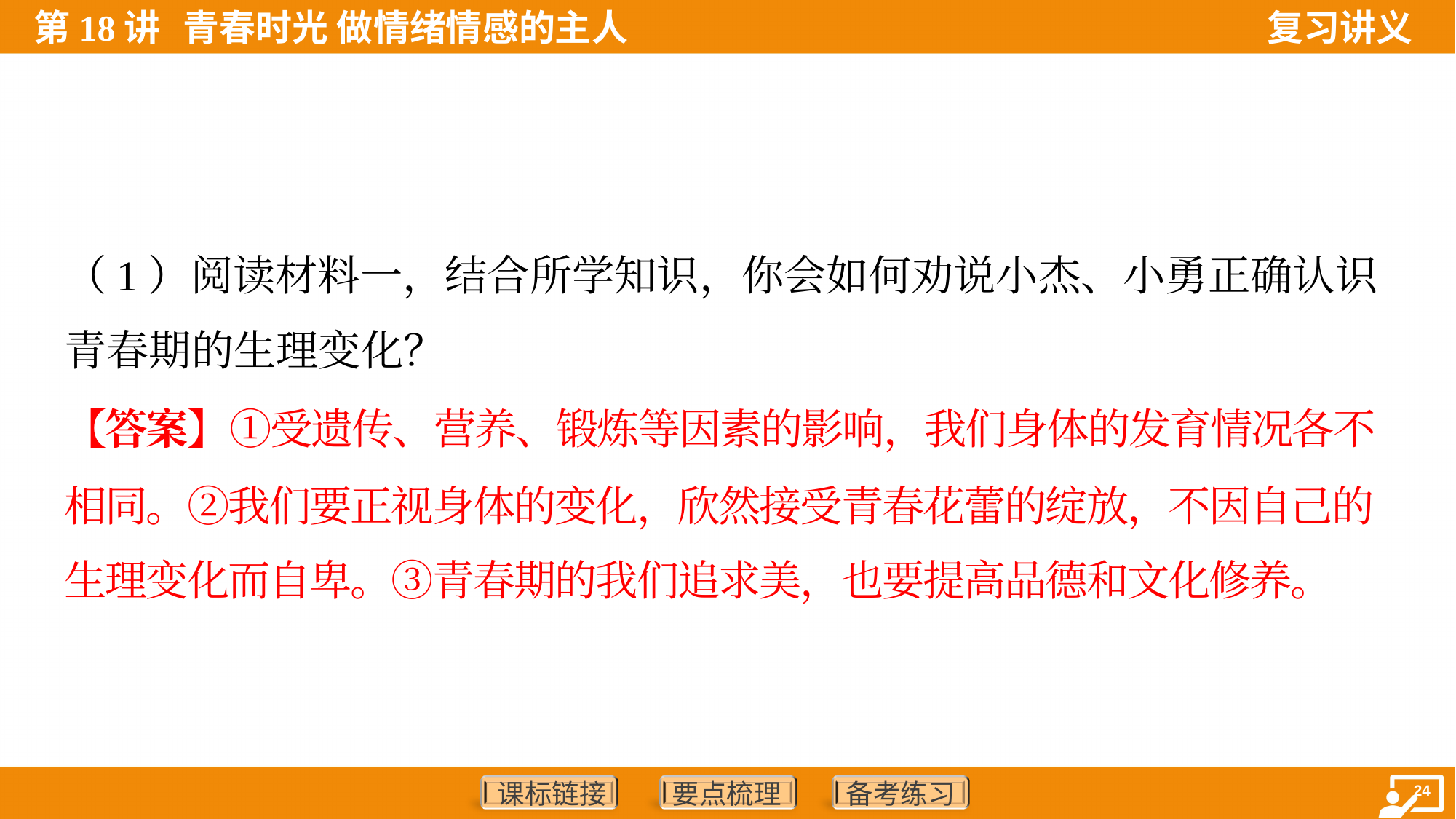

（1）阅读材料一，结合所学知识，你会如何劝说小杰、小勇正确认识
青春期的生理变化？
【答案】①受遗传、营养、锻炼等因素的影响，我们身体的发育情况各不
相同。②我们要正视身体的变化，欣然接受青春花蕾的绽放，不因自己的
生理变化而自卑。③青春期的我们追求美，也要提高品德和文化修养。